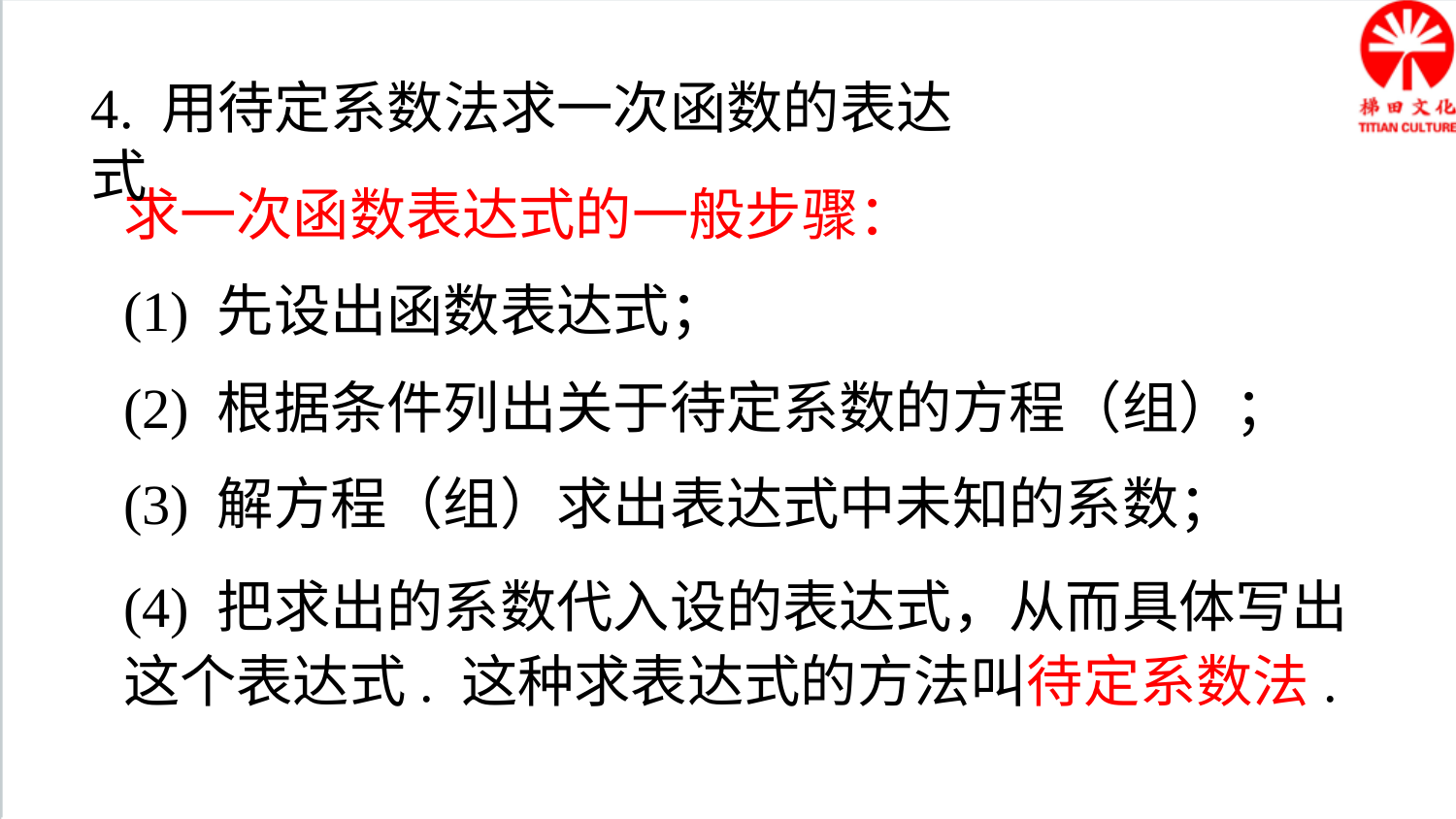

4. 用待定系数法求一次函数的表达式
求一次函数表达式的一般步骤：
(1) 先设出函数表达式；
(2) 根据条件列出关于待定系数的方程（组）；
(3) 解方程（组）求出表达式中未知的系数；
(4) 把求出的系数代入设的表达式，从而具体写出这个表达式. 这种求表达式的方法叫待定系数法.